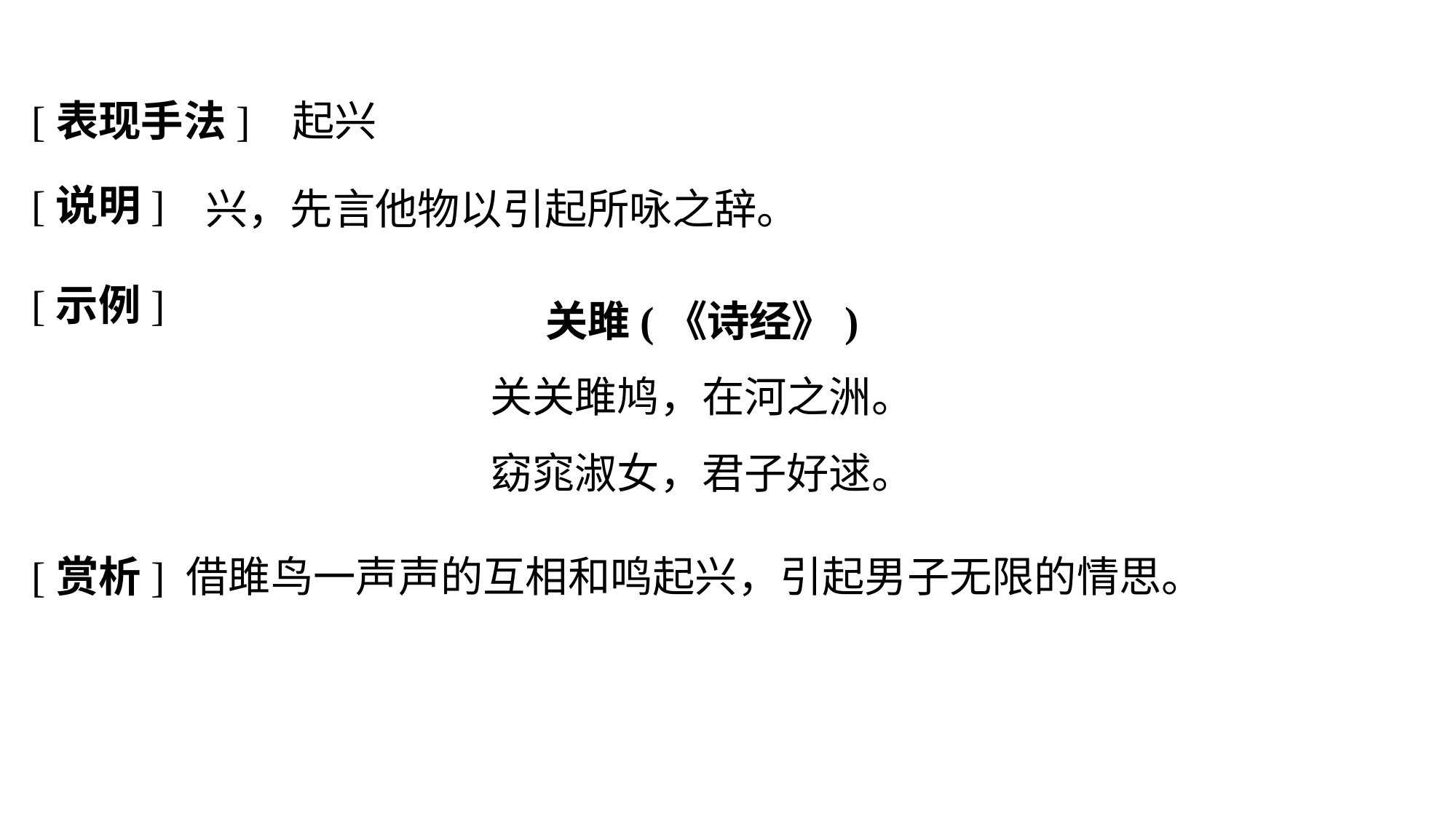

[表现手法]
起兴
[说明]
兴，先言他物以引起所咏之辞。
[示例]
关雎(《诗经》)
关关雎鸠，在河之洲。
窈窕淑女，君子好逑。
[赏析]
借雎鸟一声声的互相和鸣起兴，引起男子无限的情思。